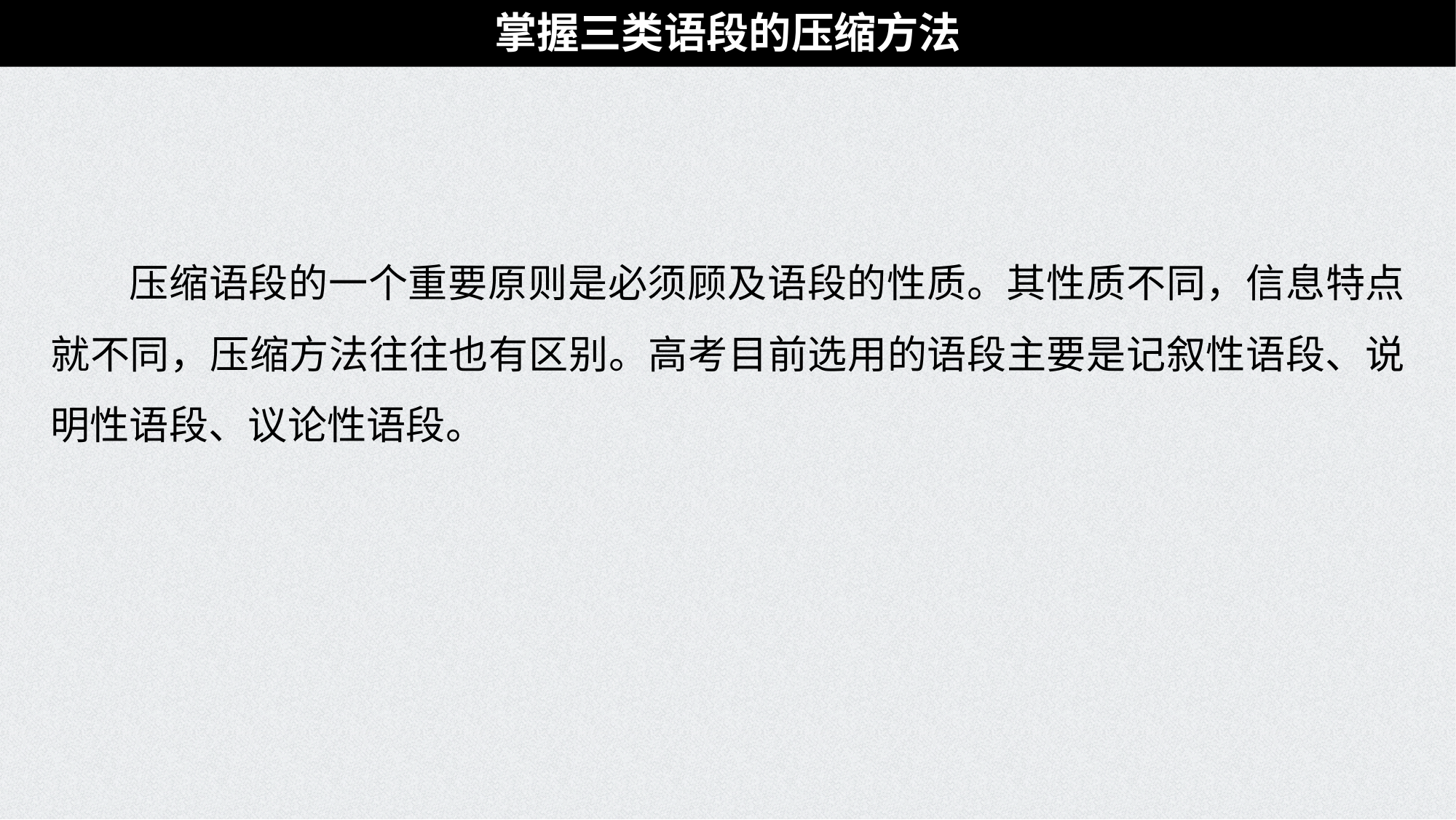

掌握三类语段的压缩方法
压缩语段的一个重要原则是必须顾及语段的性质。其性质不同，信息特点就不同，压缩方法往往也有区别。高考目前选用的语段主要是记叙性语段、说明性语段、议论性语段。